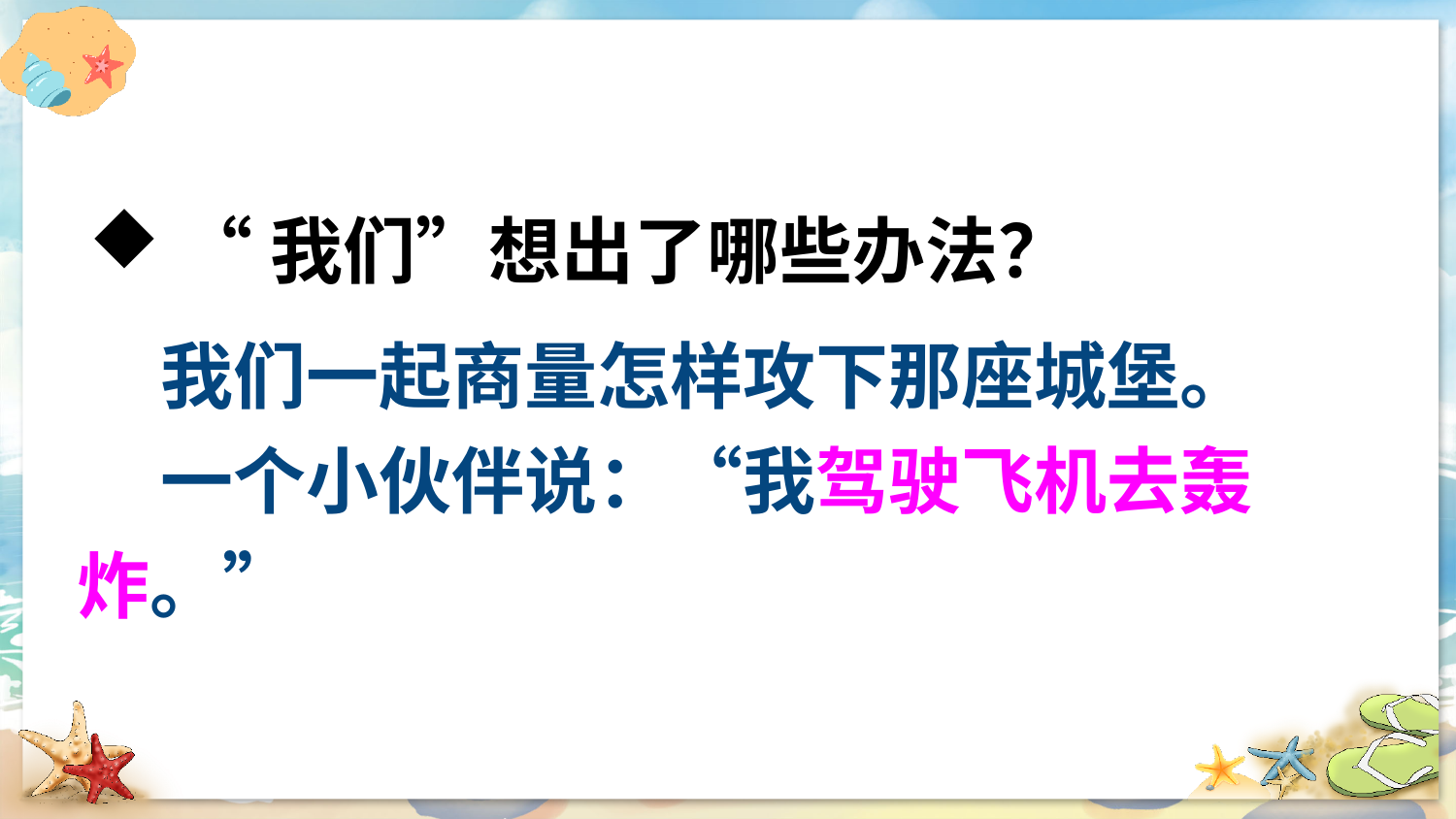

“我们”想出了哪些办法？
    我们一起商量怎样攻下那座城堡。
    一个小伙伴说：“我驾驶飞机去轰炸。”